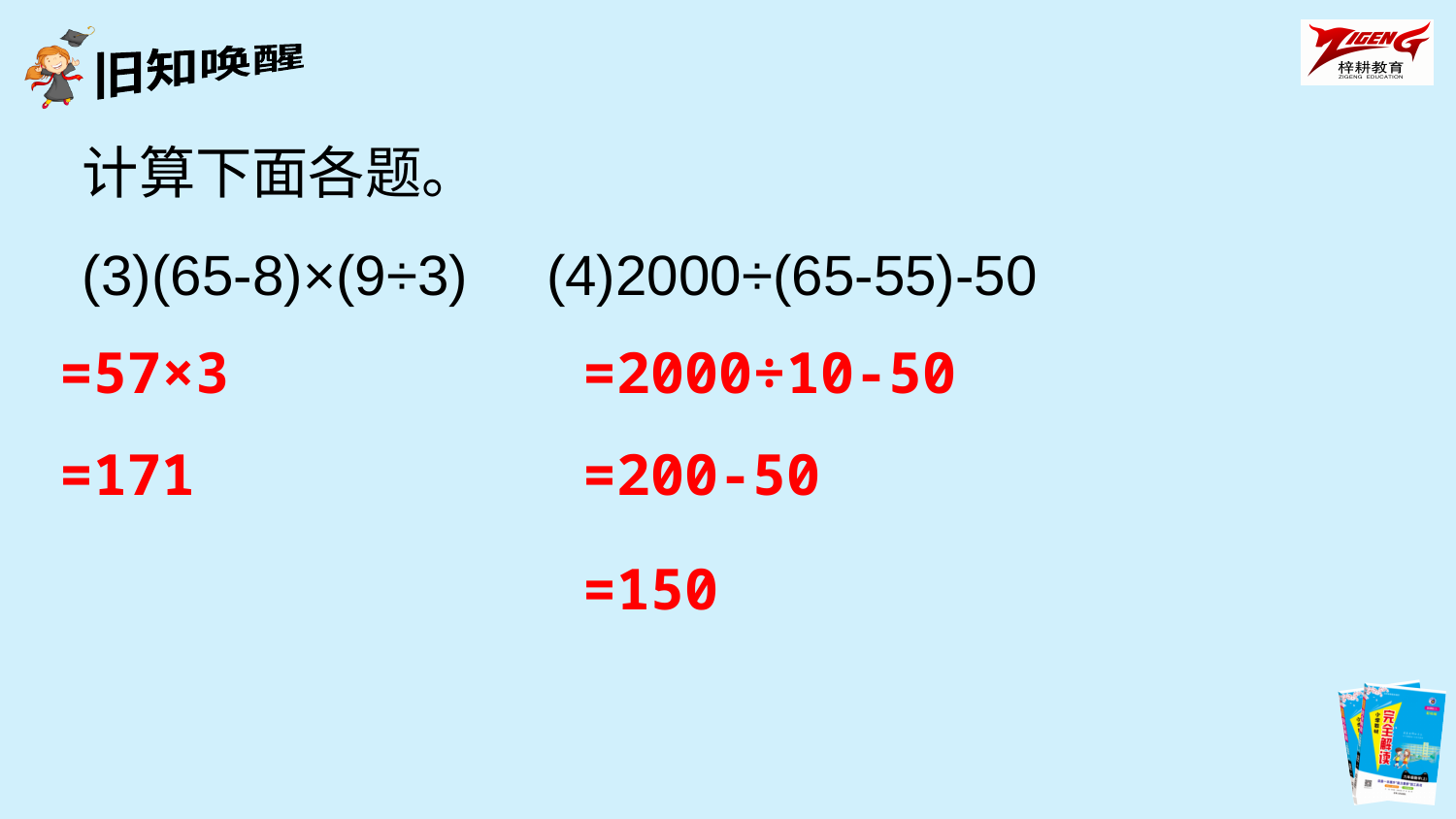

计算下面各题。
(3)(65-8)×(9÷3)     (4)2000÷(65-55)-50
=57×3
=2000÷10-50
=171
=200-50
=150